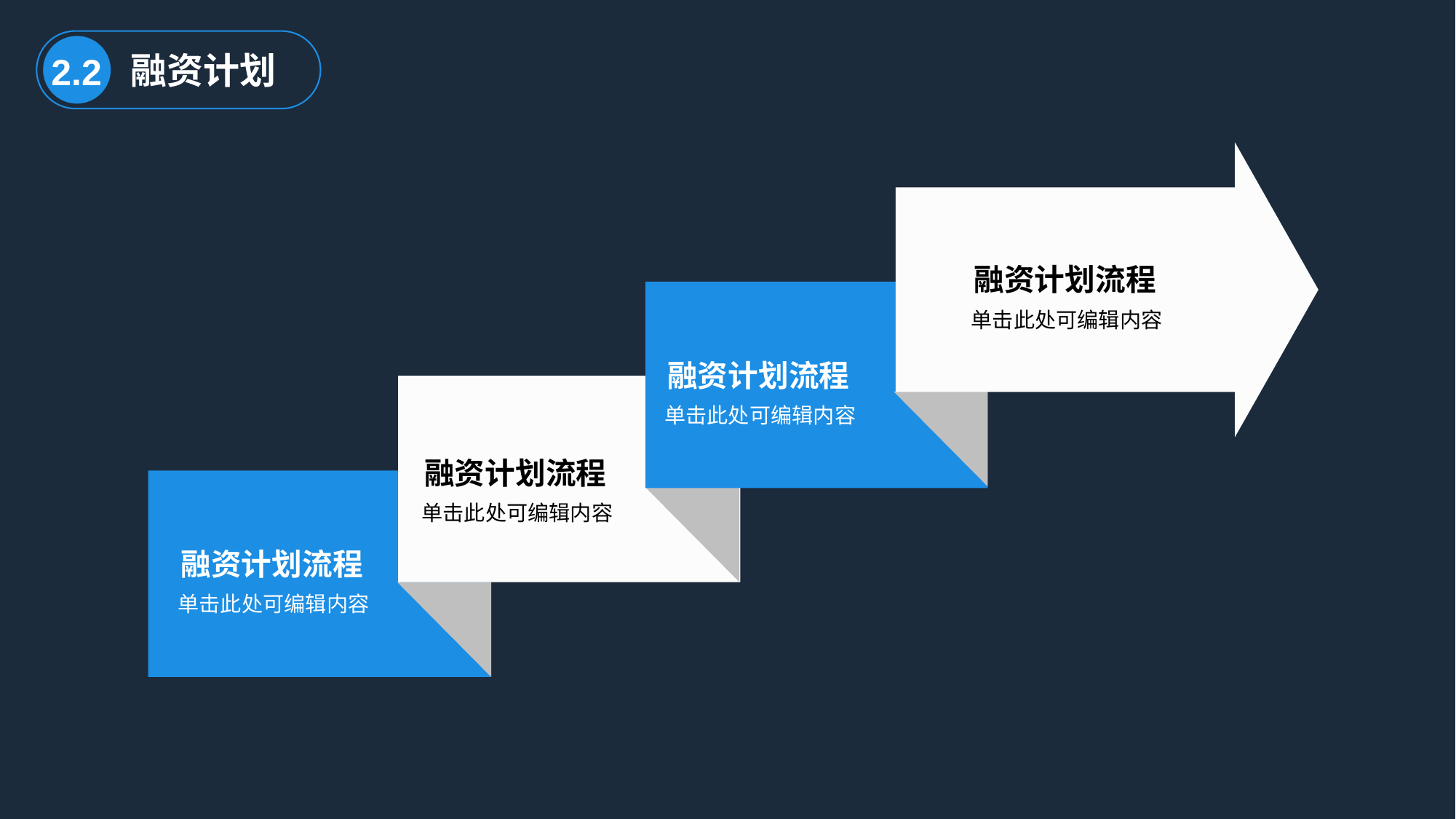

融资计划
2.2

融资计划流程

单击此处可编辑内容
融资计划流程

单击此处可编辑内容
融资计划流程

单击此处可编辑内容
融资计划流程

单击此处可编辑内容